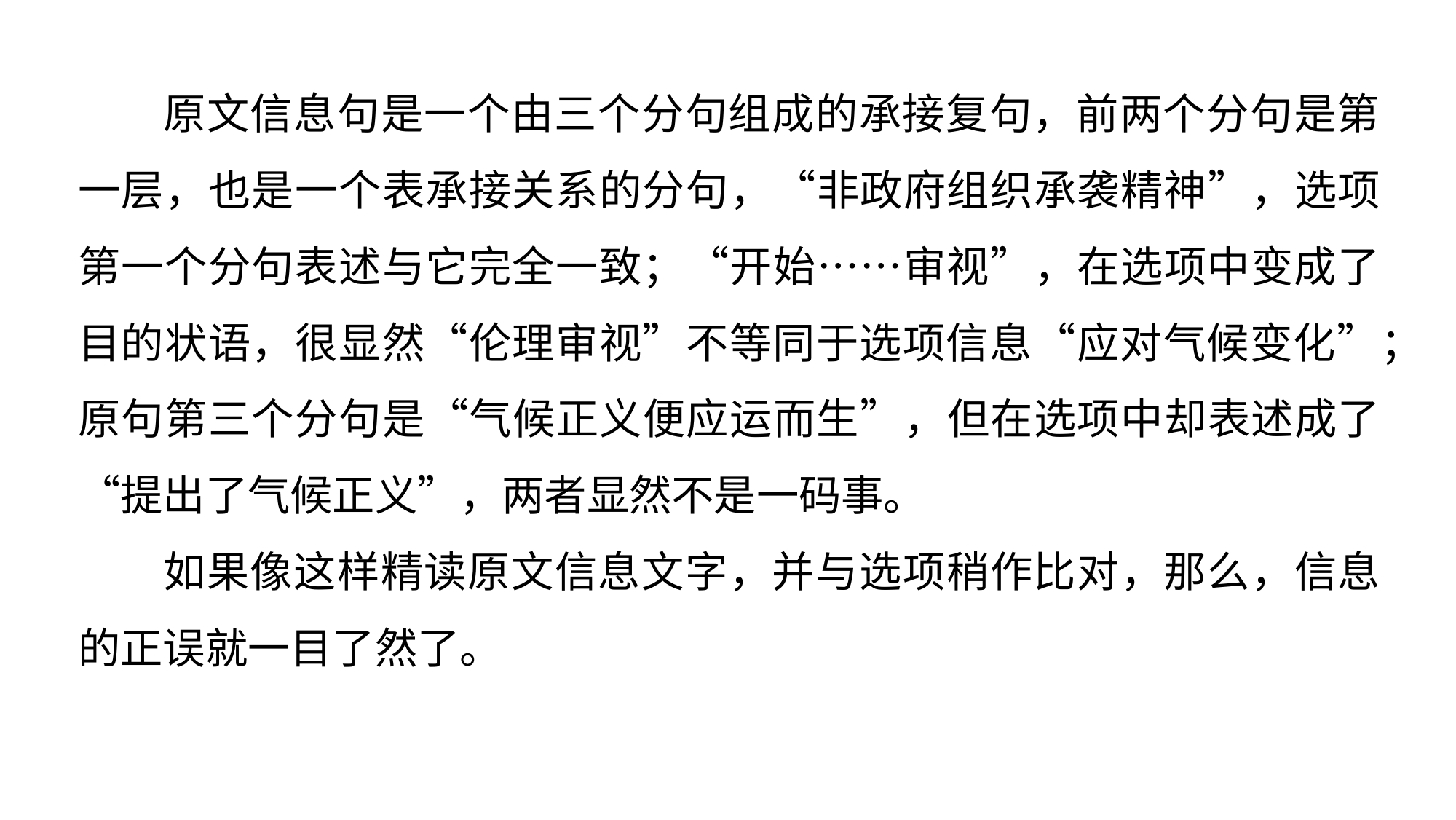

原文信息句是一个由三个分句组成的承接复句，前两个分句是第一层，也是一个表承接关系的分句，“非政府组织承袭精神”，选项第一个分句表述与它完全一致；“开始……审视”，在选项中变成了目的状语，很显然“伦理审视”不等同于选项信息“应对气候变化”；原句第三个分句是“气候正义便应运而生”，但在选项中却表述成了“提出了气候正义”，两者显然不是一码事。
如果像这样精读原文信息文字，并与选项稍作比对，那么，信息的正误就一目了然了。